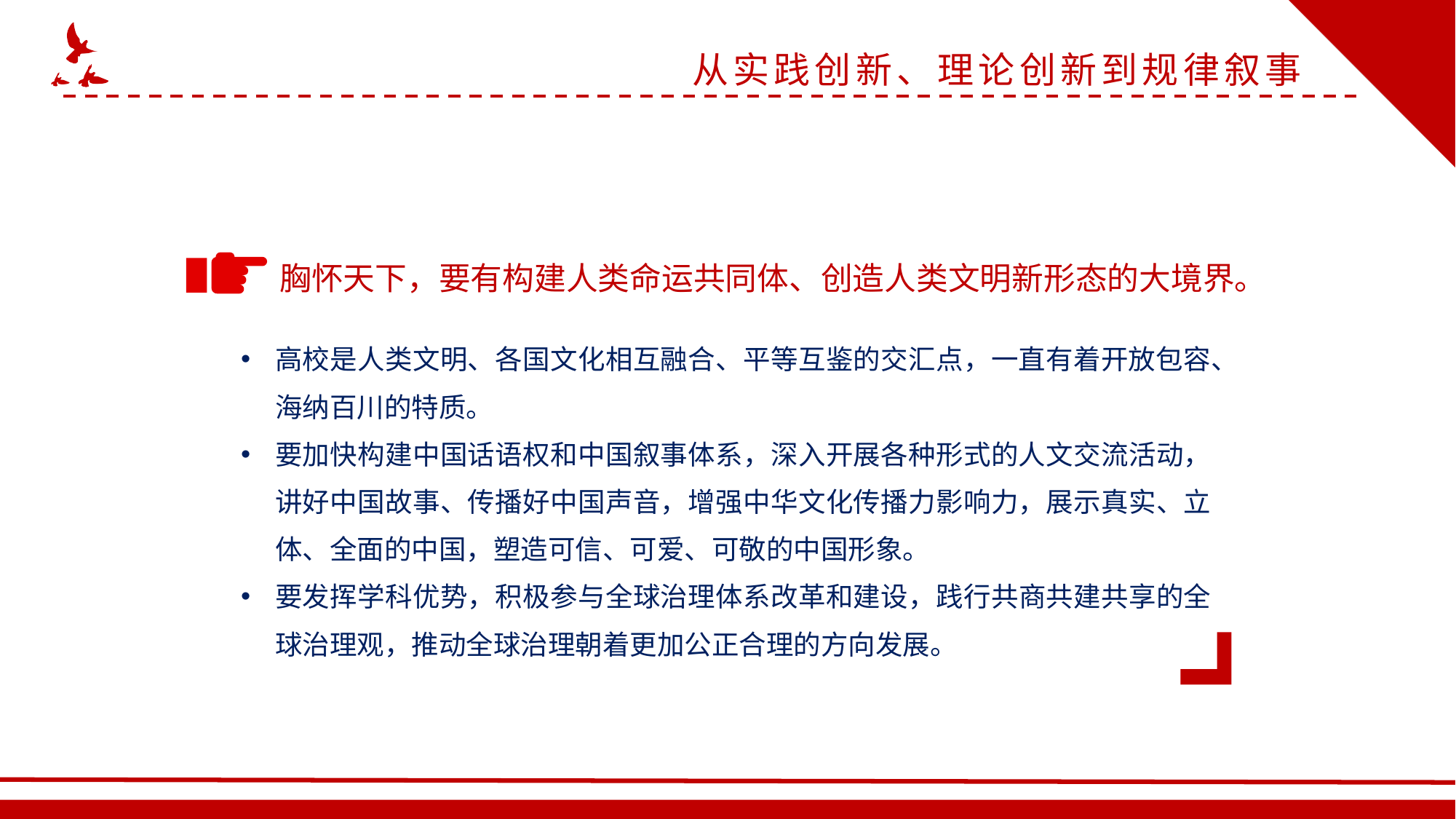

胸怀天下，要有构建人类命运共同体、创造人类文明新形态的大境界。
高校是人类文明、各国文化相互融合、平等互鉴的交汇点，一直有着开放包容、海纳百川的特质。
要加快构建中国话语权和中国叙事体系，深入开展各种形式的人文交流活动，讲好中国故事、传播好中国声音，增强中华文化传播力影响力，展示真实、立体、全面的中国，塑造可信、可爱、可敬的中国形象。
要发挥学科优势，积极参与全球治理体系改革和建设，践行共商共建共享的全球治理观，推动全球治理朝着更加公正合理的方向发展。